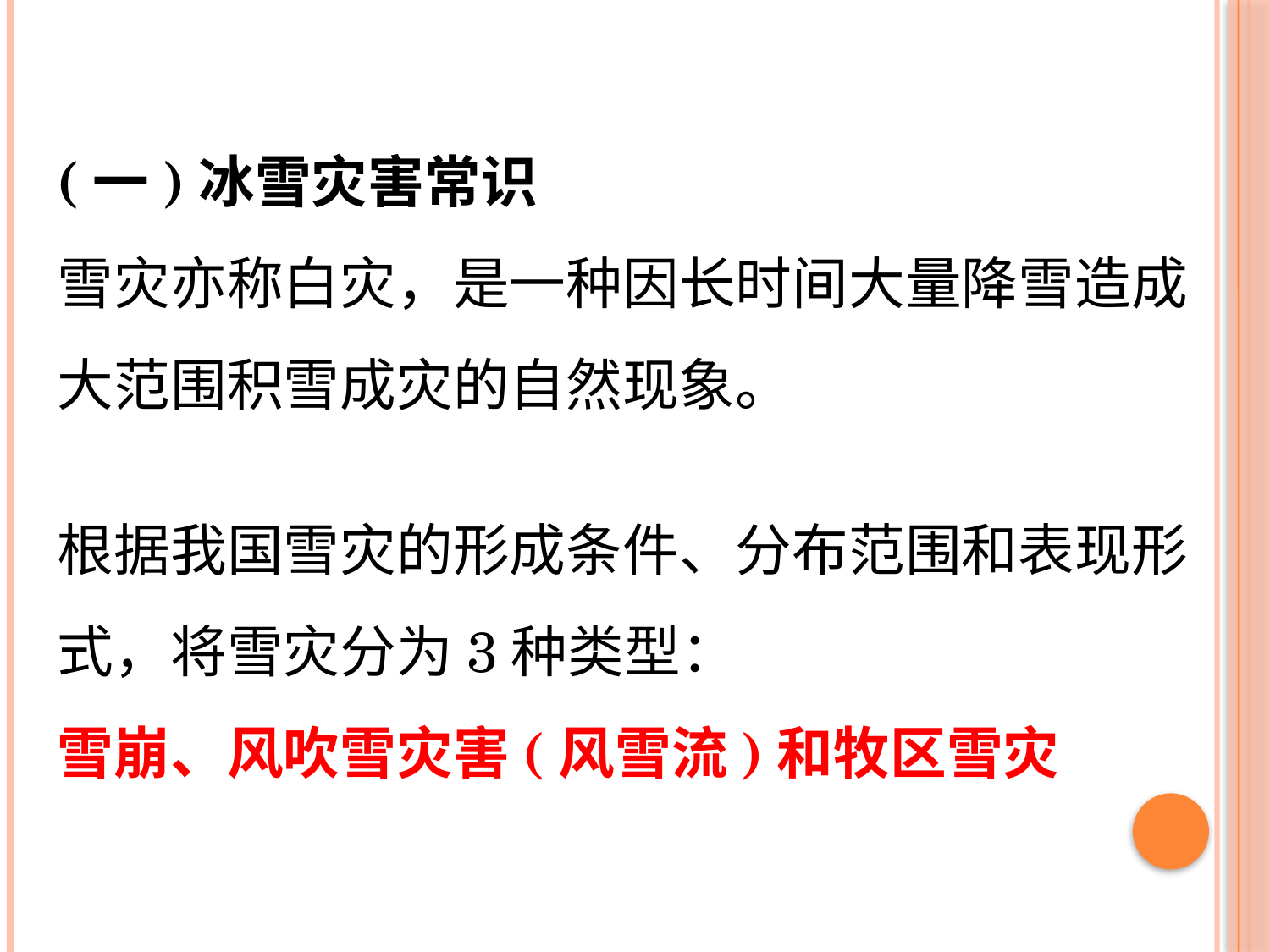

(一)冰雪灾害常识
雪灾亦称白灾，是一种因长时间大量降雪造成大范围积雪成灾的自然现象。

根据我国雪灾的形成条件、分布范围和表现形式，将雪灾分为3种类型：
雪崩、风吹雪灾害(风雪流)和牧区雪灾